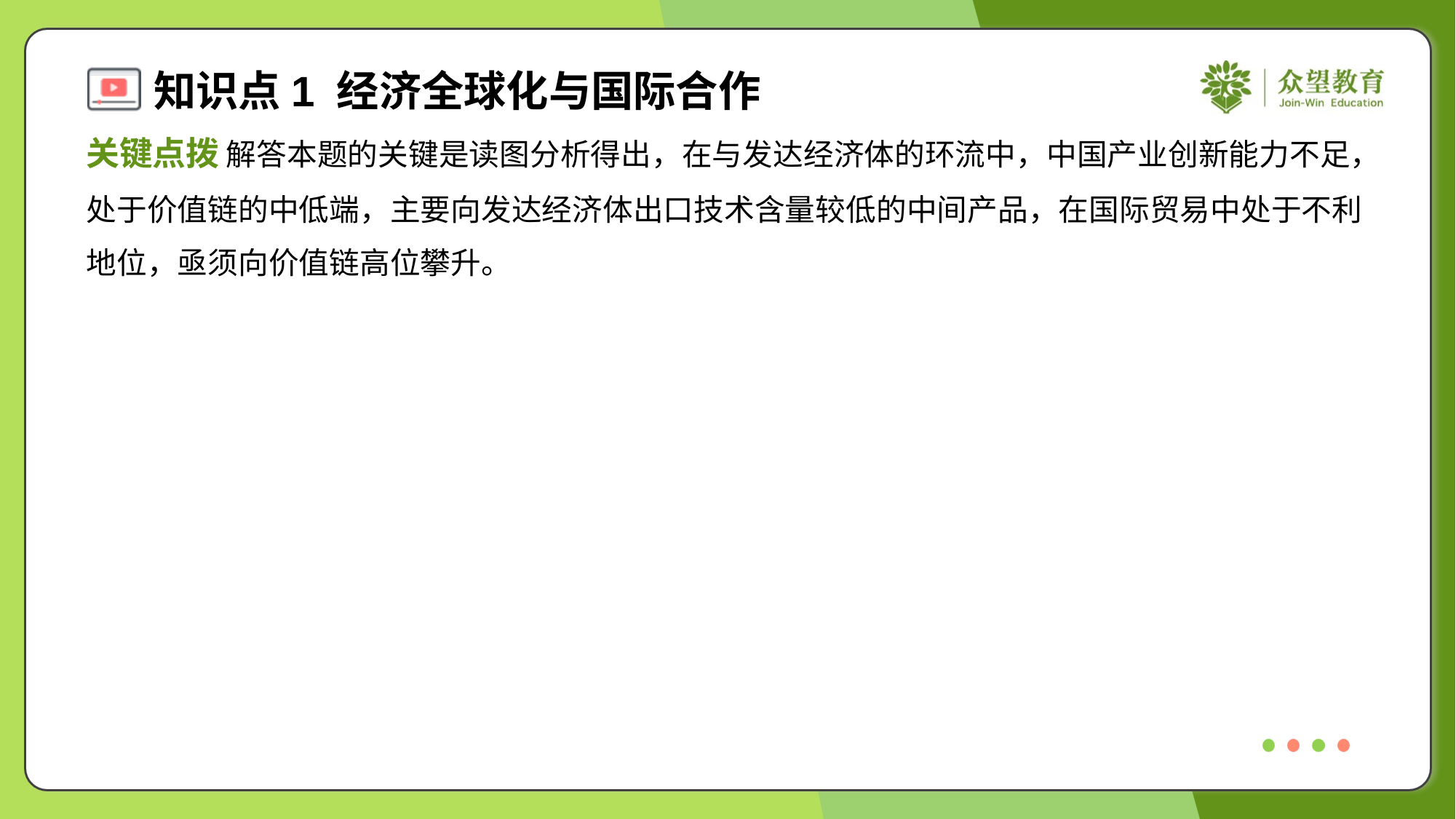

关键点拨 解答本题的关键是读图分析得出，在与发达经济体的环流中，中国产业创新能力不足，
处于价值链的中低端，主要向发达经济体出口技术含量较低的中间产品，在国际贸易中处于不利
地位，亟须向价值链高位攀升。